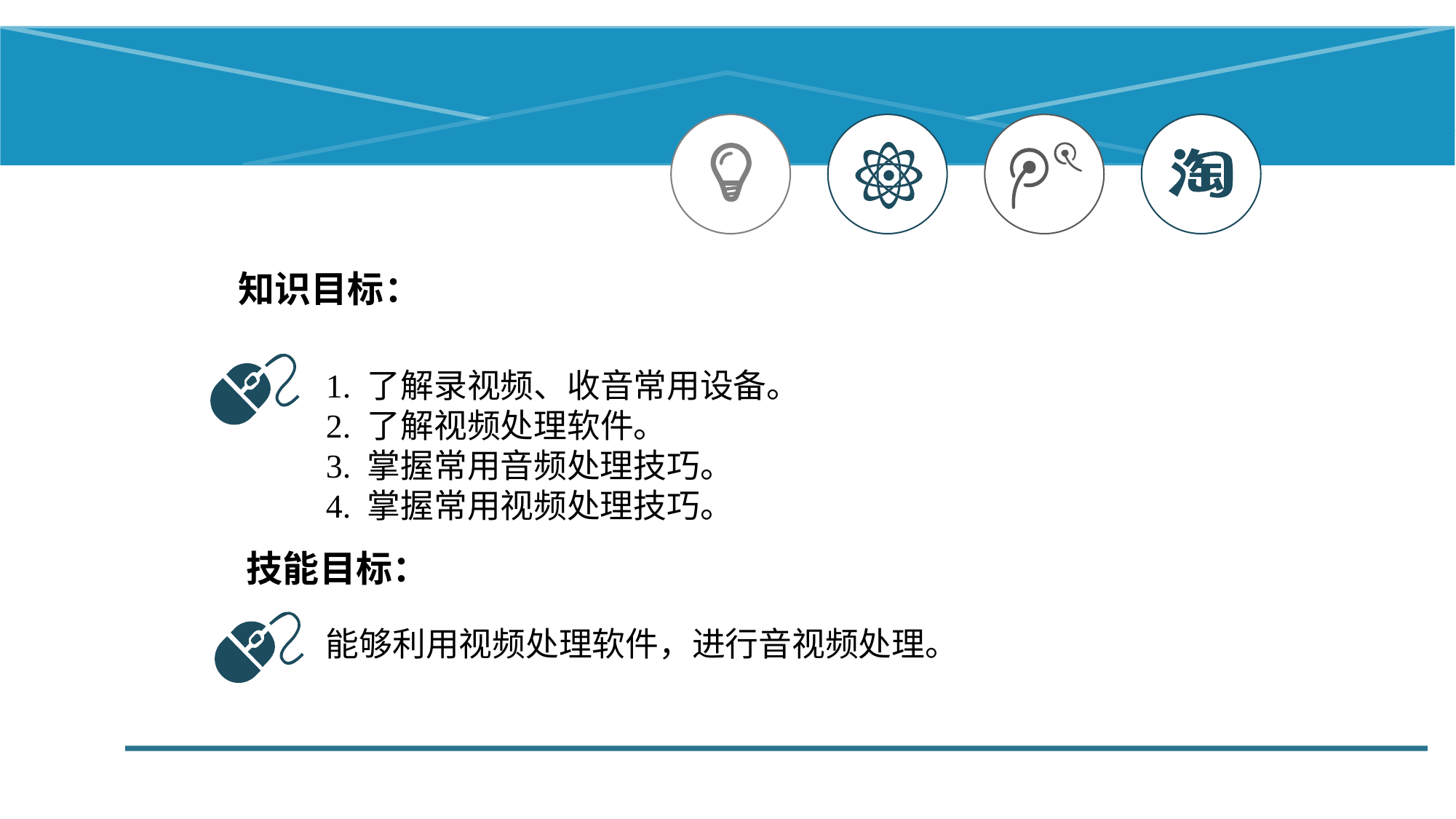

知识目标：

1. 了解录视频、收音常用设备。
2. 了解视频处理软件。
3. 掌握常用音频处理技巧。
4. 掌握常用视频处理技巧。
技能目标：

能够利用视频处理软件，进行音视频处理。